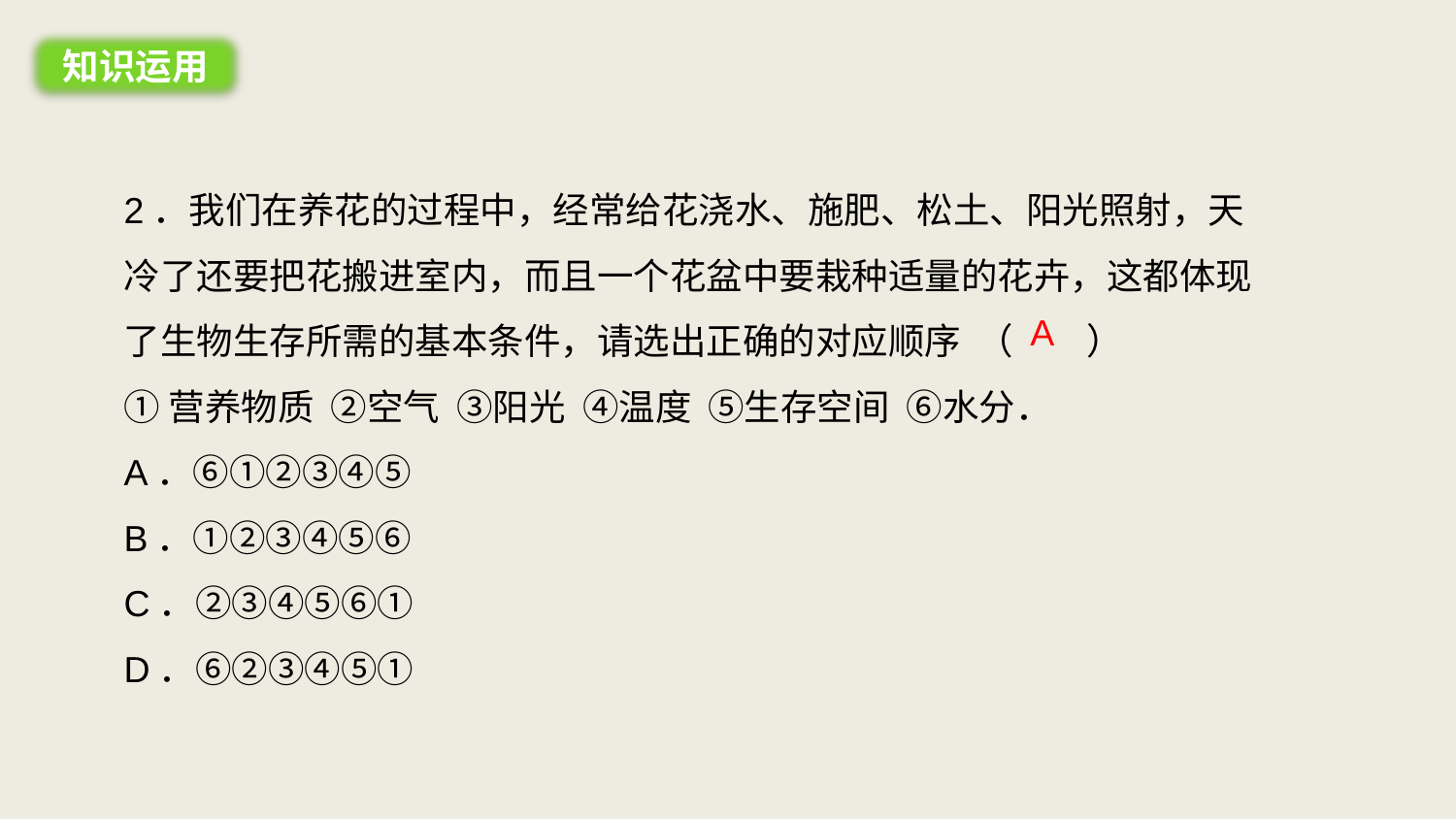

知识运用
2．我们在养花的过程中，经常给花浇水、施肥、松土、阳光照射，天冷了还要把花搬进室内，而且一个花盆中要栽种适量的花卉，这都体现了生物生存所需的基本条件，请选出正确的对应顺序  （　　）
①营养物质  ②空气  ③阳光  ④温度  ⑤生存空间  ⑥水分．
A．⑥①②③④⑤
B．①②③④⑤⑥
C．②③④⑤⑥①
D．⑥②③④⑤①
A